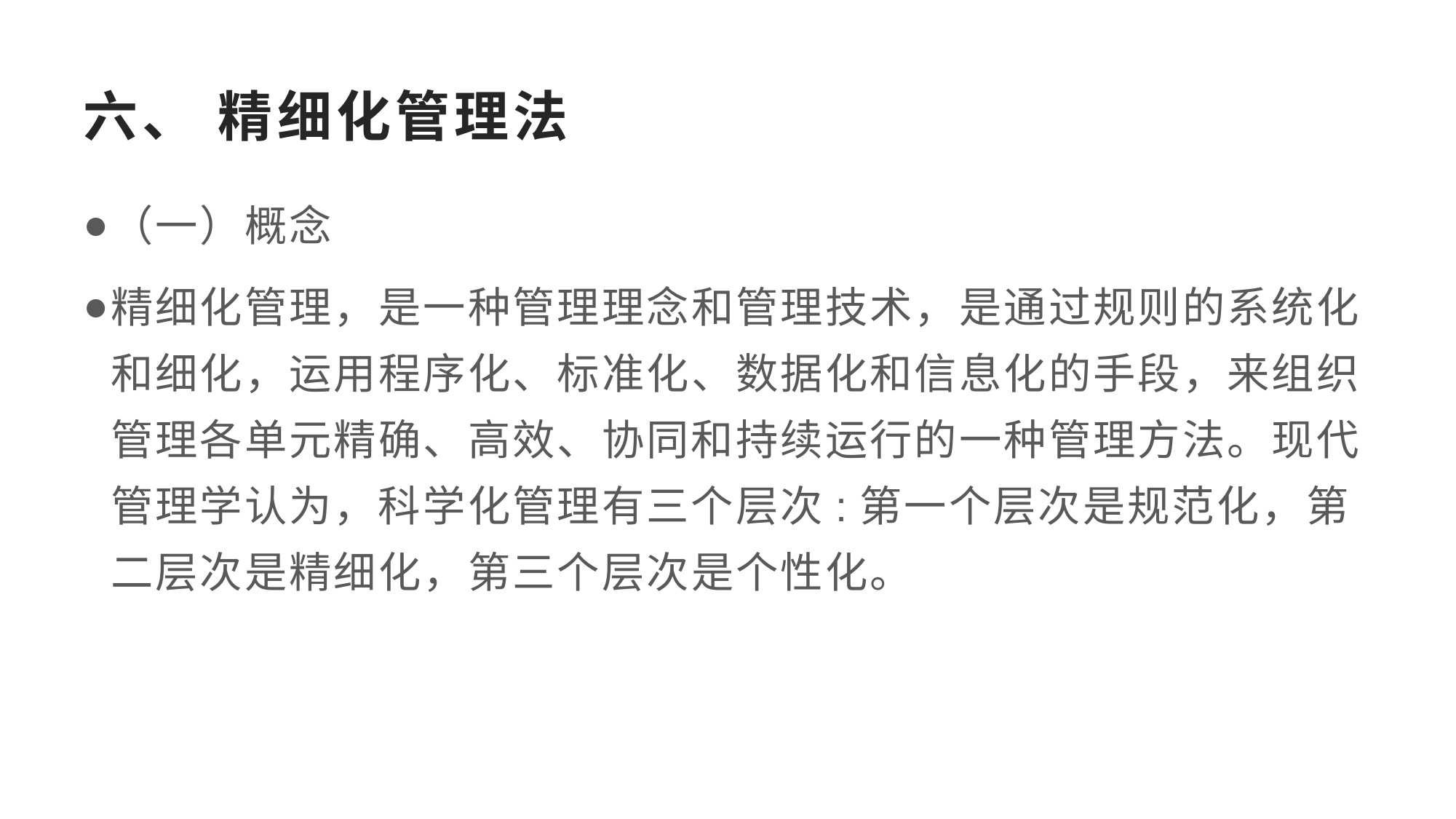

# 六、 精细化管理法
（一）概念
精细化管理，是一种管理理念和管理技术，是通过规则的系统化和细化，运用程序化、标准化、数据化和信息化的手段，来组织管理各单元精确、高效、协同和持续运行的一种管理方法。现代管理学认为，科学化管理有三个层次:第一个层次是规范化，第二层次是精细化，第三个层次是个性化。